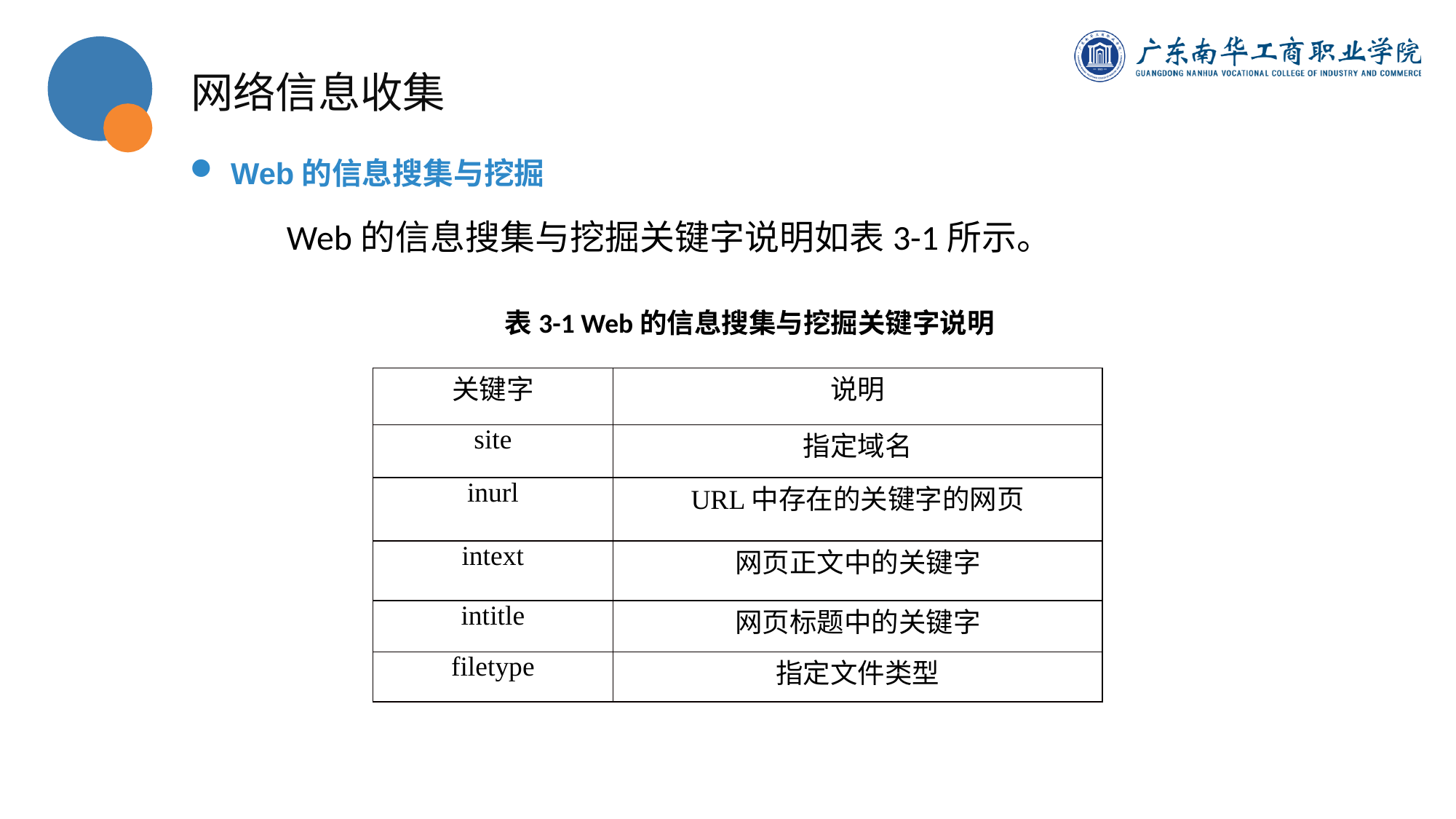

网络信息收集

Web的信息搜集与挖掘
Web的信息搜集与挖掘关键字说明如表3-1所示。

表3-1 Web的信息搜集与挖掘关键字说明
| 关键字 | 说明 |
| --- | --- |
| site | 指定域名 |
| inurl | URL中存在的关键字的网页 |
| intext | 网页正文中的关键字 |
| intitle | 网页标题中的关键字 |
| filetype | 指定文件类型 |